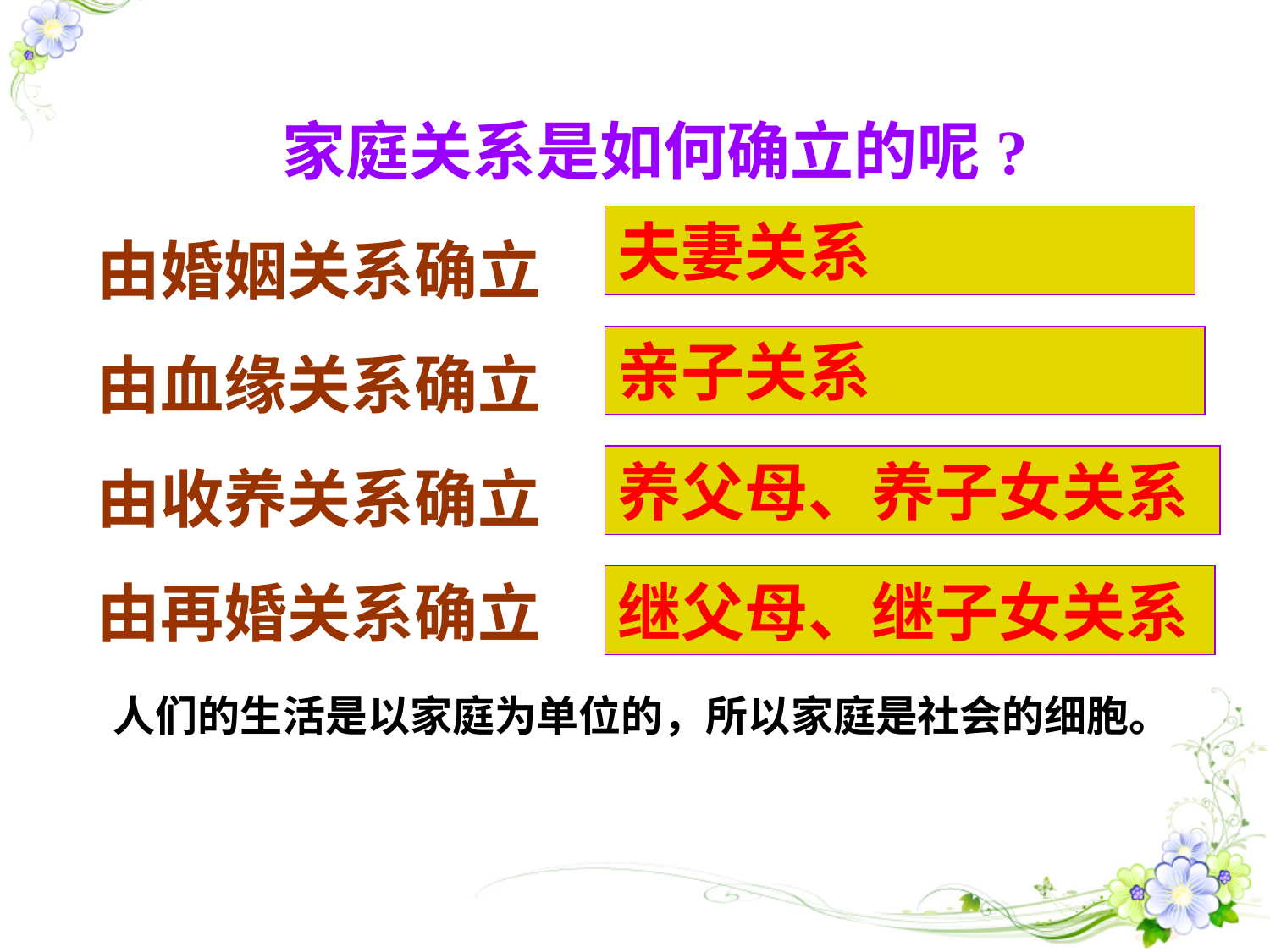

家庭关系是如何确立的呢?
由婚姻关系确立
由血缘关系确立
由收养关系确立
由再婚关系确立
夫妻关系
亲子关系
养父母、养子女关系
继父母、继子女关系
人们的生活是以家庭为单位的，所以家庭是社会的细胞。